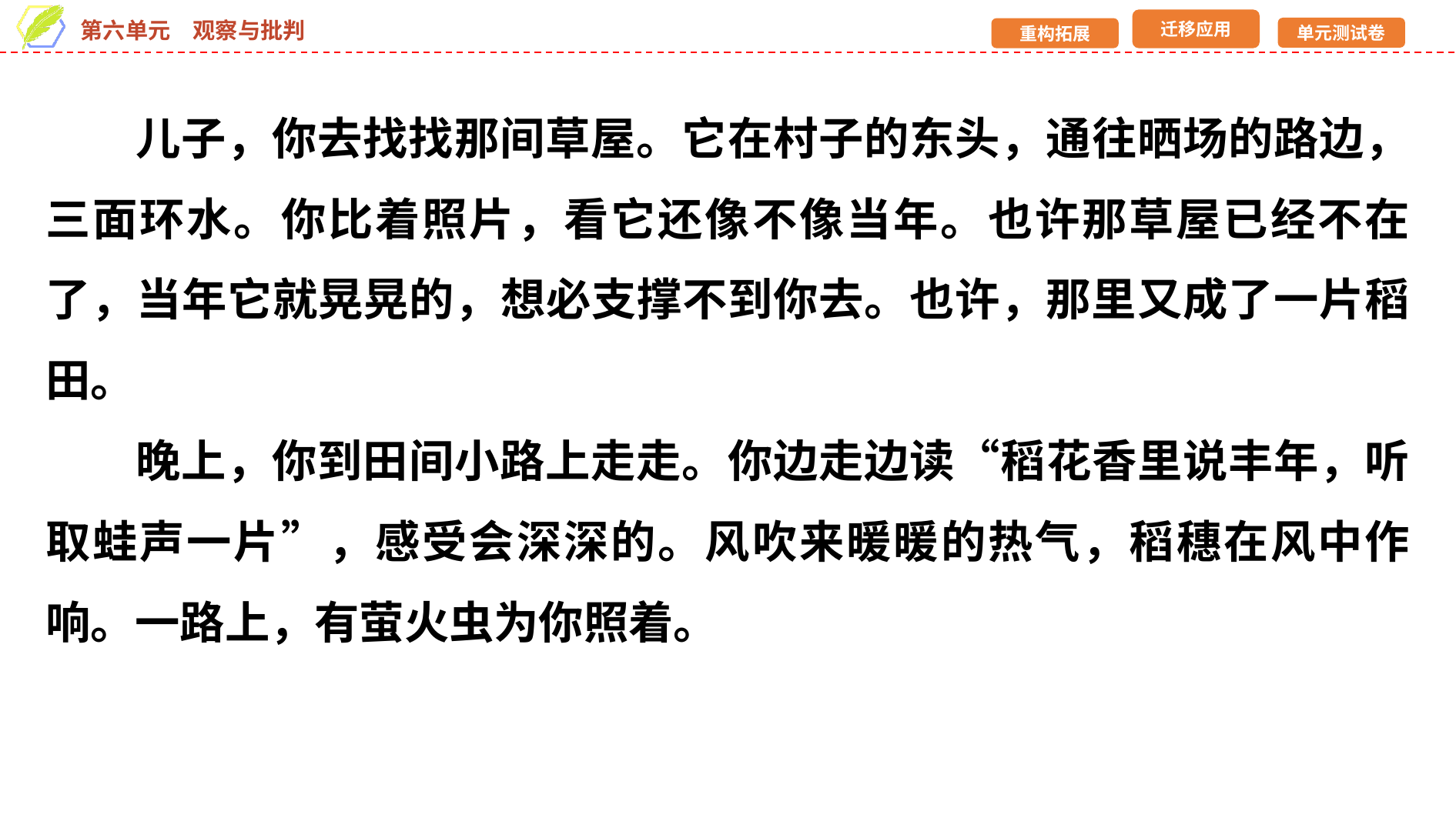

儿子，你去找找那间草屋。它在村子的东头，通往晒场的路边，三面环水。你比着照片，看它还像不像当年。也许那草屋已经不在了，当年它就晃晃的，想必支撑不到你去。也许，那里又成了一片稻田。
晚上，你到田间小路上走走。你边走边读“稻花香里说丰年，听取蛙声一片”，感受会深深的。风吹来暖暖的热气，稻穗在风中作响。一路上，有萤火虫为你照着。